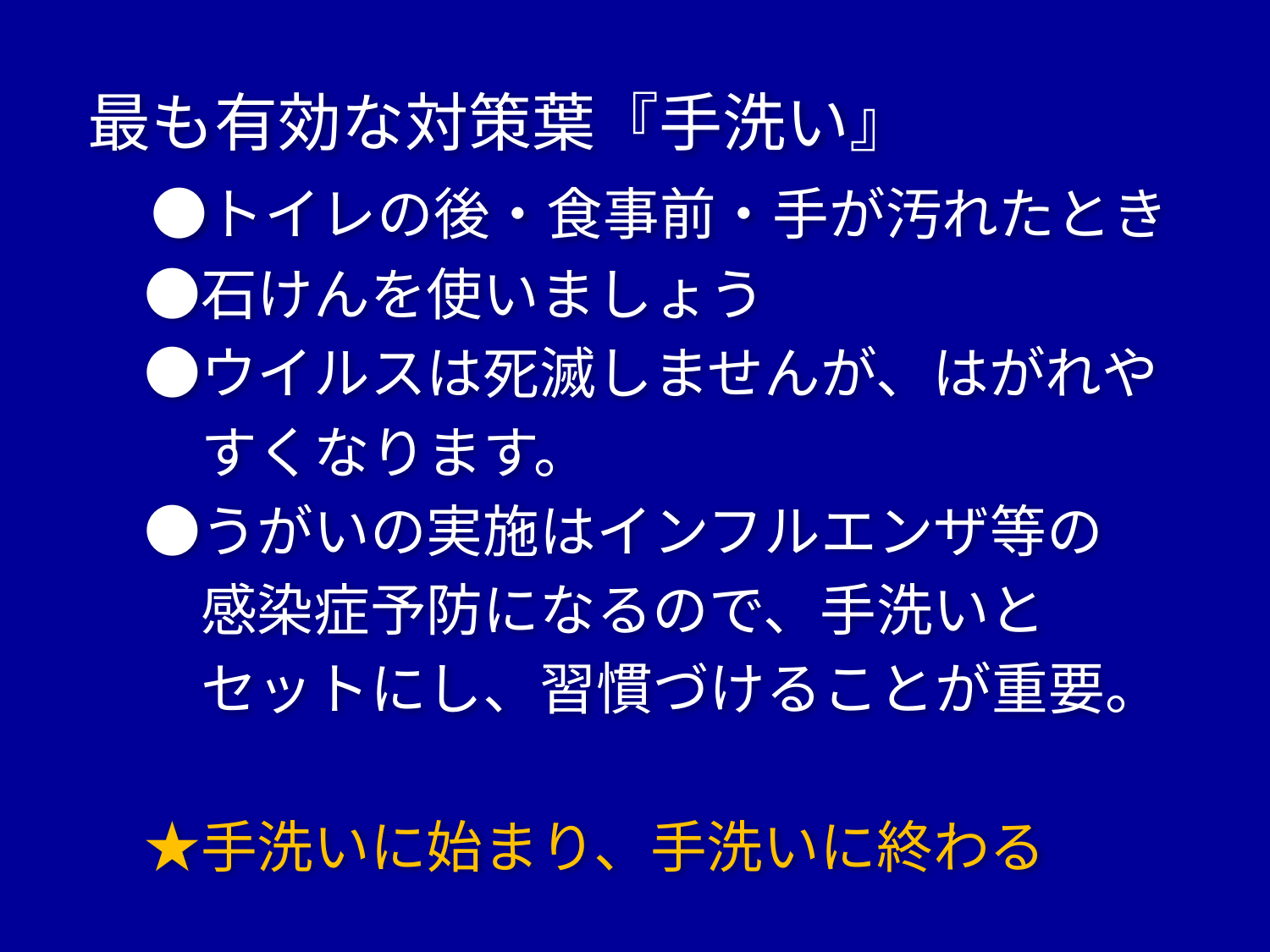

最も有効な対策葉『手洗い』
　●トイレの後・食事前・手が汚れたとき
　●石けんを使いましょう
　●ウイルスは死滅しませんが、はがれや
　　すくなります。
　●うがいの実施はインフルエンザ等の
　　感染症予防になるので、手洗いと
　　セットにし、習慣づけることが重要。

　★手洗いに始まり、手洗いに終わる